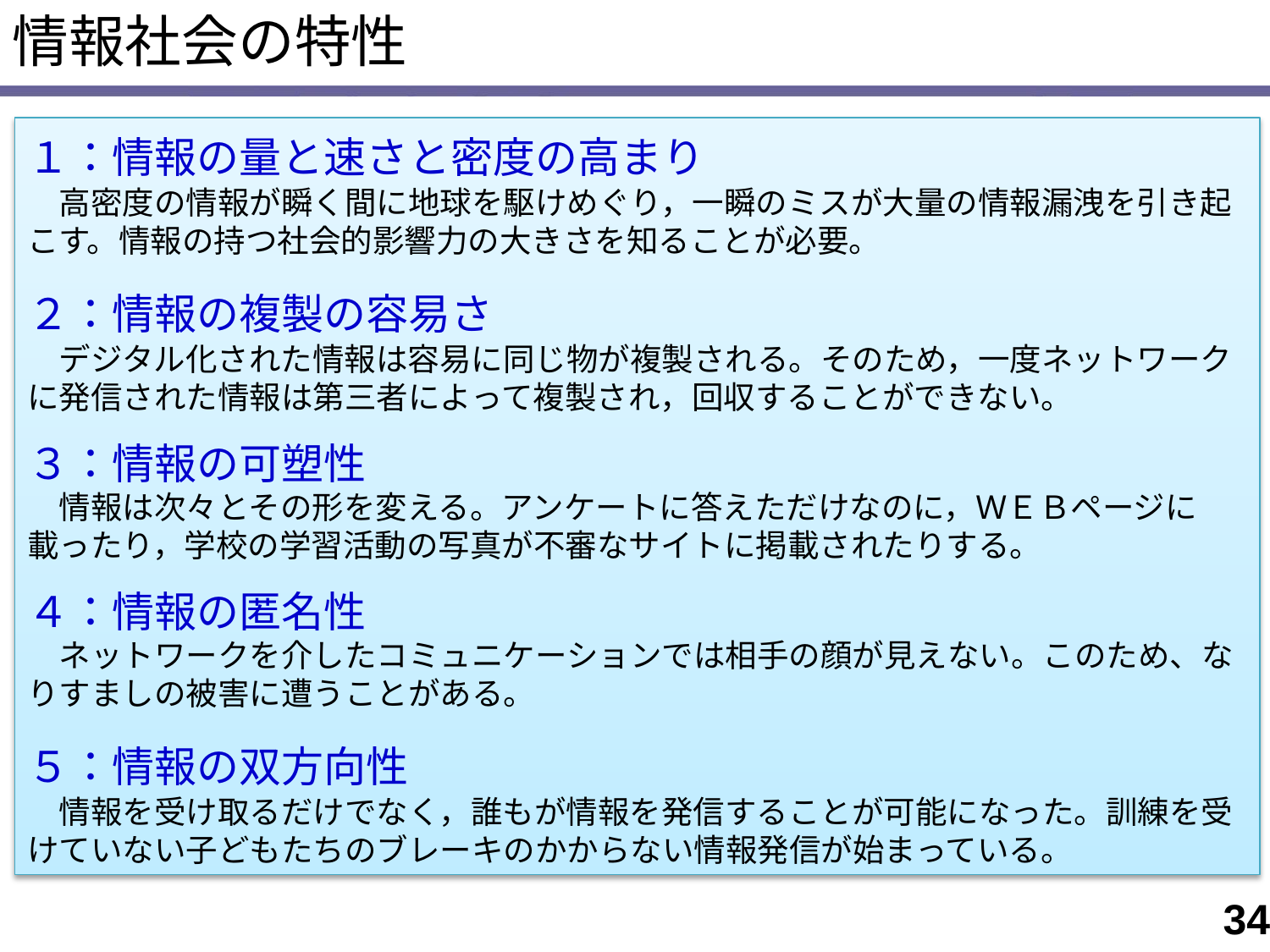

情報社会の特性
１：情報の量と速さと密度の高まり
　高密度の情報が瞬く間に地球を駆けめぐり，一瞬のミスが大量の情報漏洩を引き起こす。情報の持つ社会的影響力の大きさを知ることが必要。

２：情報の複製の容易さ
　デジタル化された情報は容易に同じ物が複製される。そのため，一度ネットワークに発信された情報は第三者によって複製され，回収することができない。

３：情報の可塑性
　情報は次々とその形を変える。アンケートに答えただけなのに，ＷＥＢページに載ったり，学校の学習活動の写真が不審なサイトに掲載されたりする。

４：情報の匿名性
　ネットワークを介したコミュニケーションでは相手の顔が見えない。このため、なりすましの被害に遭うことがある。

５：情報の双方向性
　情報を受け取るだけでなく，誰もが情報を発信することが可能になった。訓練を受けていない子どもたちのブレーキのかからない情報発信が始まっている。
34